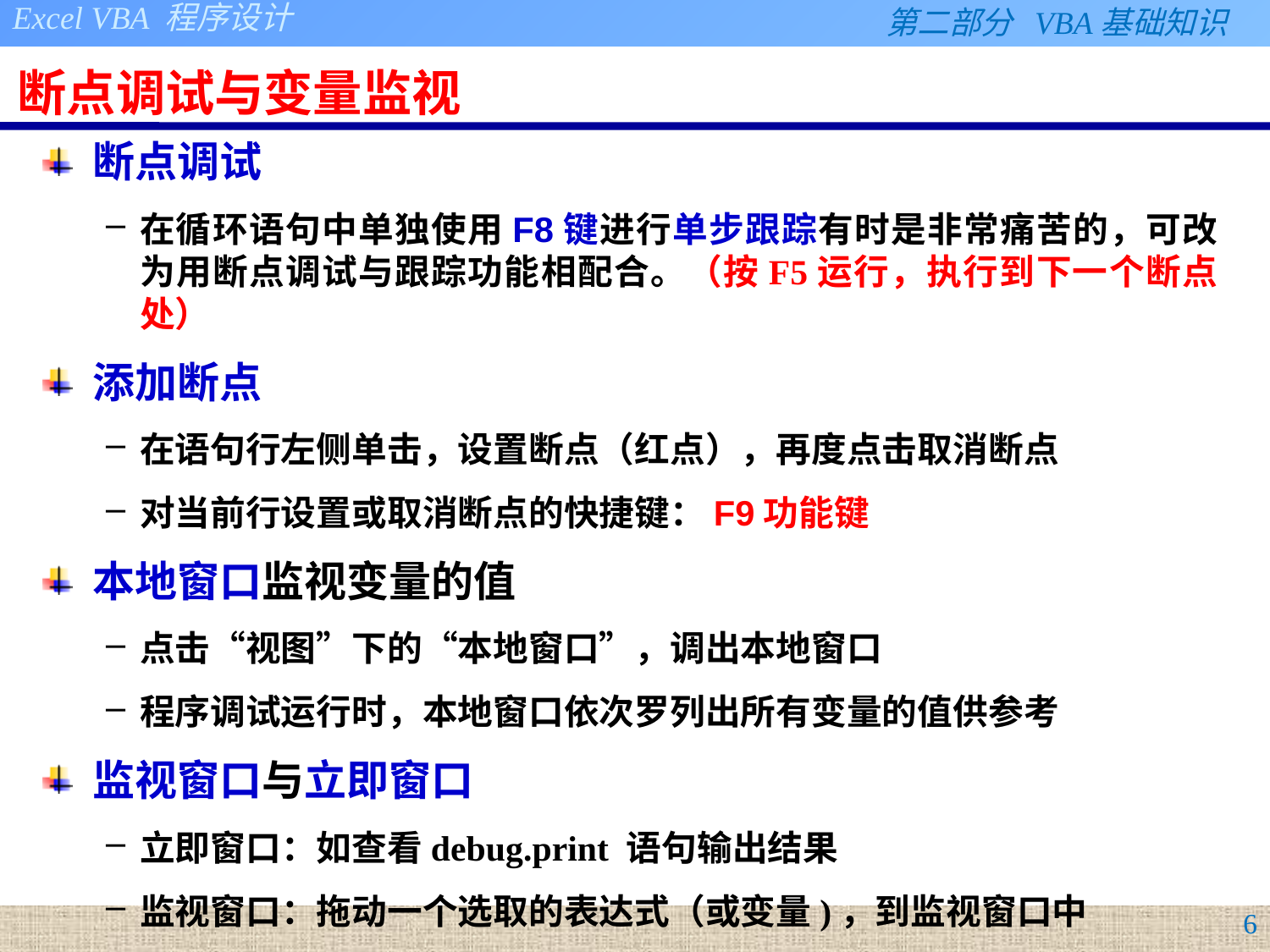

# 断点调试与变量监视
断点调试
在循环语句中单独使用F8键进行单步跟踪有时是非常痛苦的，可改为用断点调试与跟踪功能相配合。（按F5运行，执行到下一个断点处）
添加断点
在语句行左侧单击，设置断点（红点），再度点击取消断点
对当前行设置或取消断点的快捷键：F9功能键
本地窗口监视变量的值
点击“视图”下的“本地窗口”，调出本地窗口
程序调试运行时，本地窗口依次罗列出所有变量的值供参考
监视窗口与立即窗口
立即窗口：如查看debug.print 语句输出结果
监视窗口：拖动一个选取的表达式（或变量)，到监视窗口中